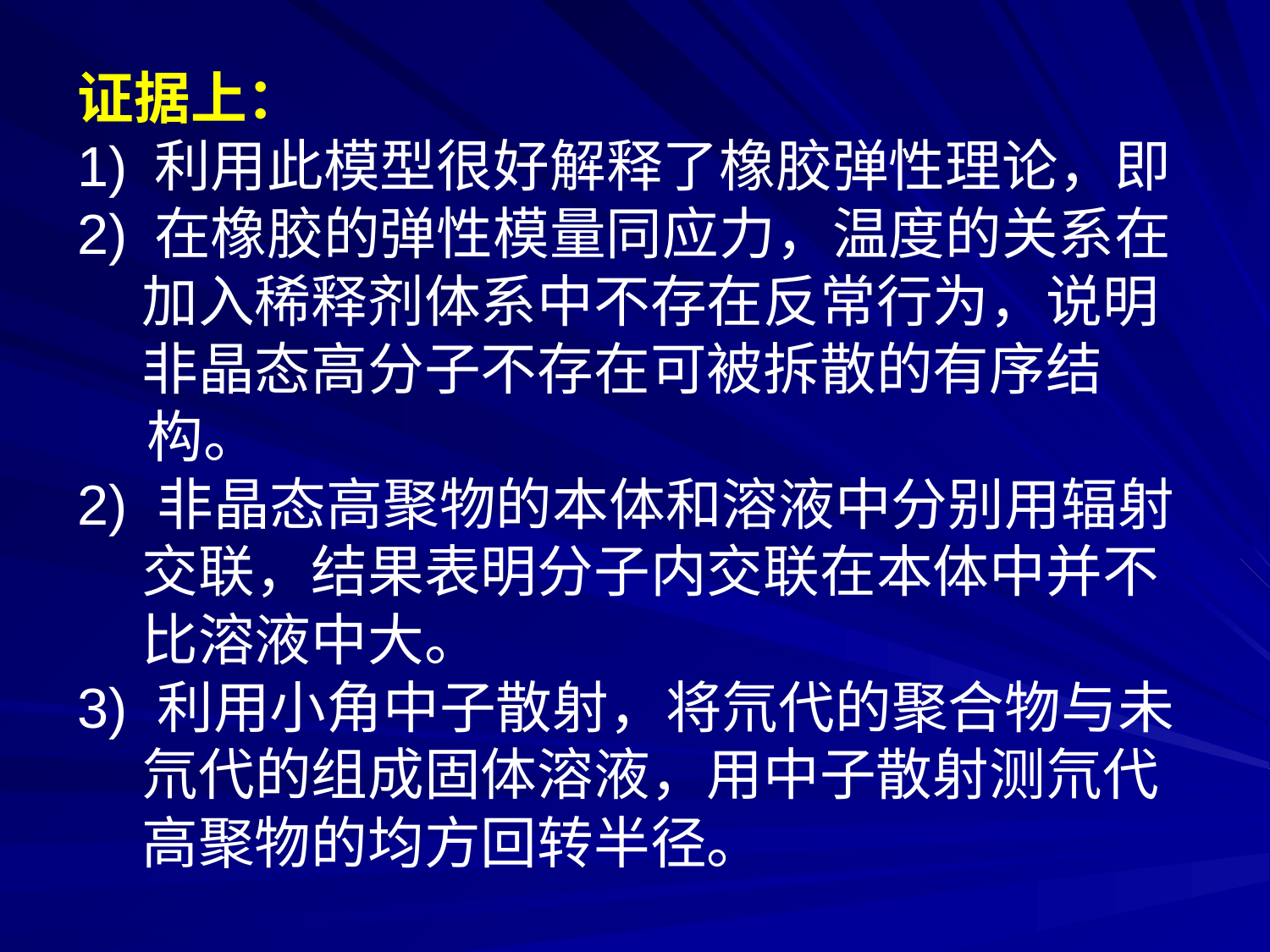

证据上：
 利用此模型很好解释了橡胶弹性理论，即
 在橡胶的弹性模量同应力，温度的关系在
    加入稀释剂体系中不存在反常行为，说明
    非晶态高分子不存在可被拆散的有序结
　 构。
2) 非晶态高聚物的本体和溶液中分别用辐射
    交联，结果表明分子内交联在本体中并不
    比溶液中大。
3) 利用小角中子散射，将氘代的聚合物与未
    氘代的组成固体溶液，用中子散射测氘代
    高聚物的均方回转半径。